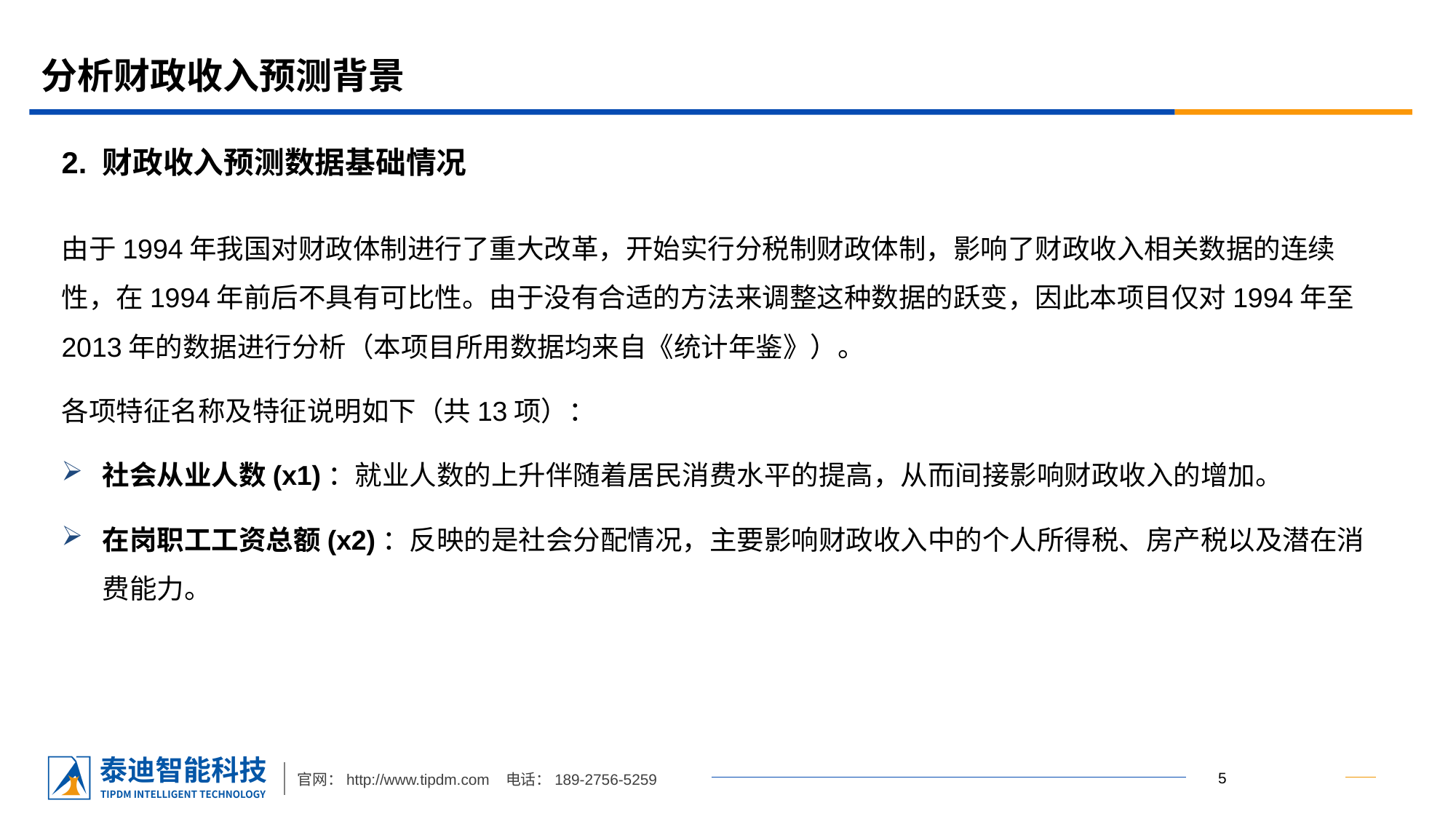

# 分析财政收入预测背景
2. 财政收入预测数据基础情况
由于1994年我国对财政体制进行了重大改革，开始实行分税制财政体制，影响了财政收入相关数据的连续性，在1994年前后不具有可比性。由于没有合适的方法来调整这种数据的跃变，因此本项目仅对1994年至2013年的数据进行分析（本项目所用数据均来自《统计年鉴》）。
各项特征名称及特征说明如下（共13项）：
社会从业人数(x1)：就业人数的上升伴随着居民消费水平的提高，从而间接影响财政收入的增加。
在岗职工工资总额(x2)：反映的是社会分配情况，主要影响财政收入中的个人所得税、房产税以及潜在消费能力。